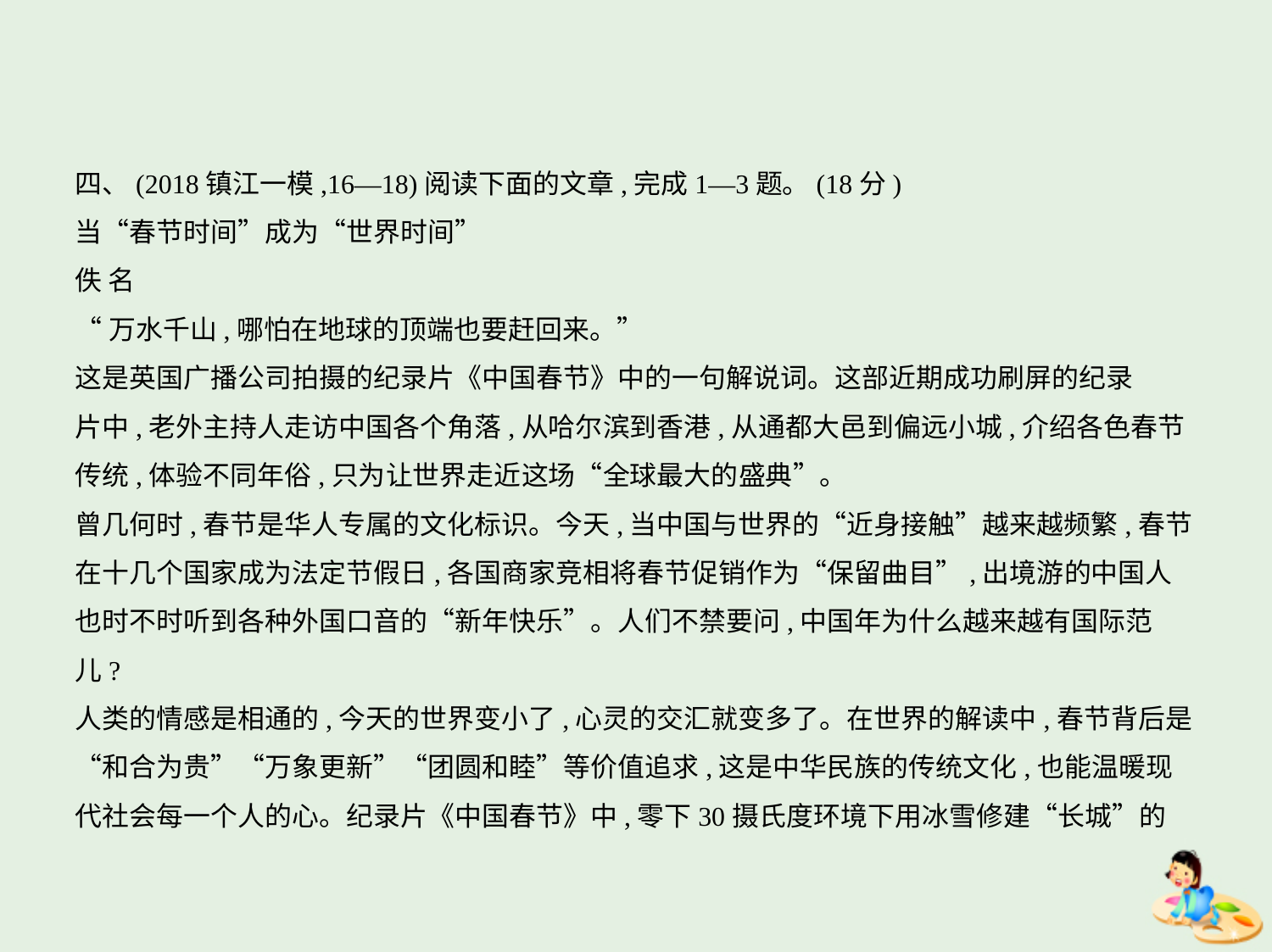

四、(2018镇江一模,16—18)阅读下面的文章,完成1—3题。(18分)
当“春节时间”成为“世界时间”
佚 名
“万水千山,哪怕在地球的顶端也要赶回来。”
这是英国广播公司拍摄的纪录片《中国春节》中的一句解说词。这部近期成功刷屏的纪录
片中,老外主持人走访中国各个角落,从哈尔滨到香港,从通都大邑到偏远小城,介绍各色春节
传统,体验不同年俗,只为让世界走近这场“全球最大的盛典”。
曾几何时,春节是华人专属的文化标识。今天,当中国与世界的“近身接触”越来越频繁,春节
在十几个国家成为法定节假日,各国商家竞相将春节促销作为“保留曲目”,出境游的中国人
也时不时听到各种外国口音的“新年快乐”。人们不禁要问,中国年为什么越来越有国际范
儿?
人类的情感是相通的,今天的世界变小了,心灵的交汇就变多了。在世界的解读中,春节背后是
“和合为贵”“万象更新”“团圆和睦”等价值追求,这是中华民族的传统文化,也能温暖现
代社会每一个人的心。纪录片《中国春节》中,零下30摄氏度环境下用冰雪修建“长城”的